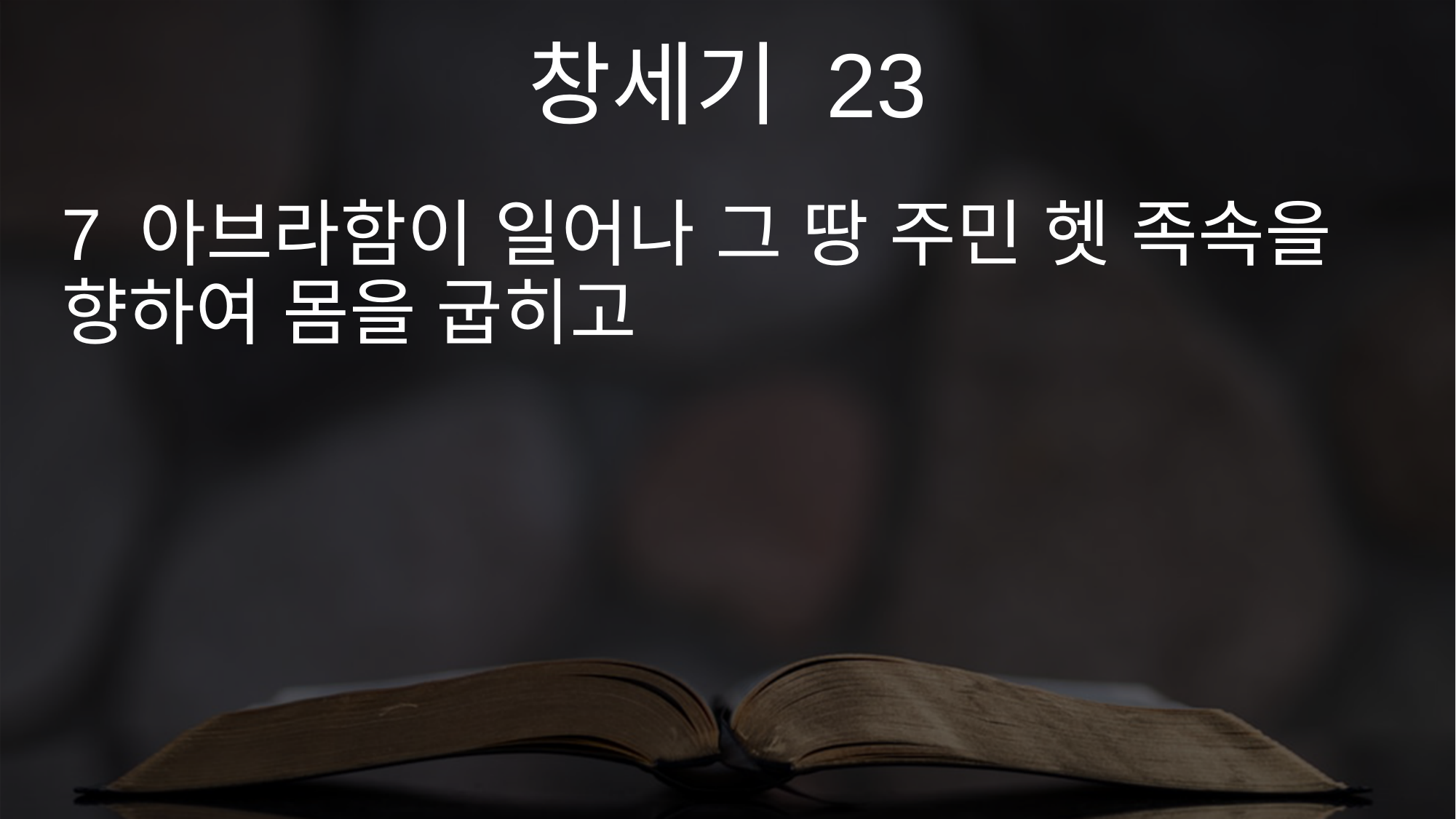

창세기 23
7 아브라함이 일어나 그 땅 주민 헷 족속을 향하여 몸을 굽히고